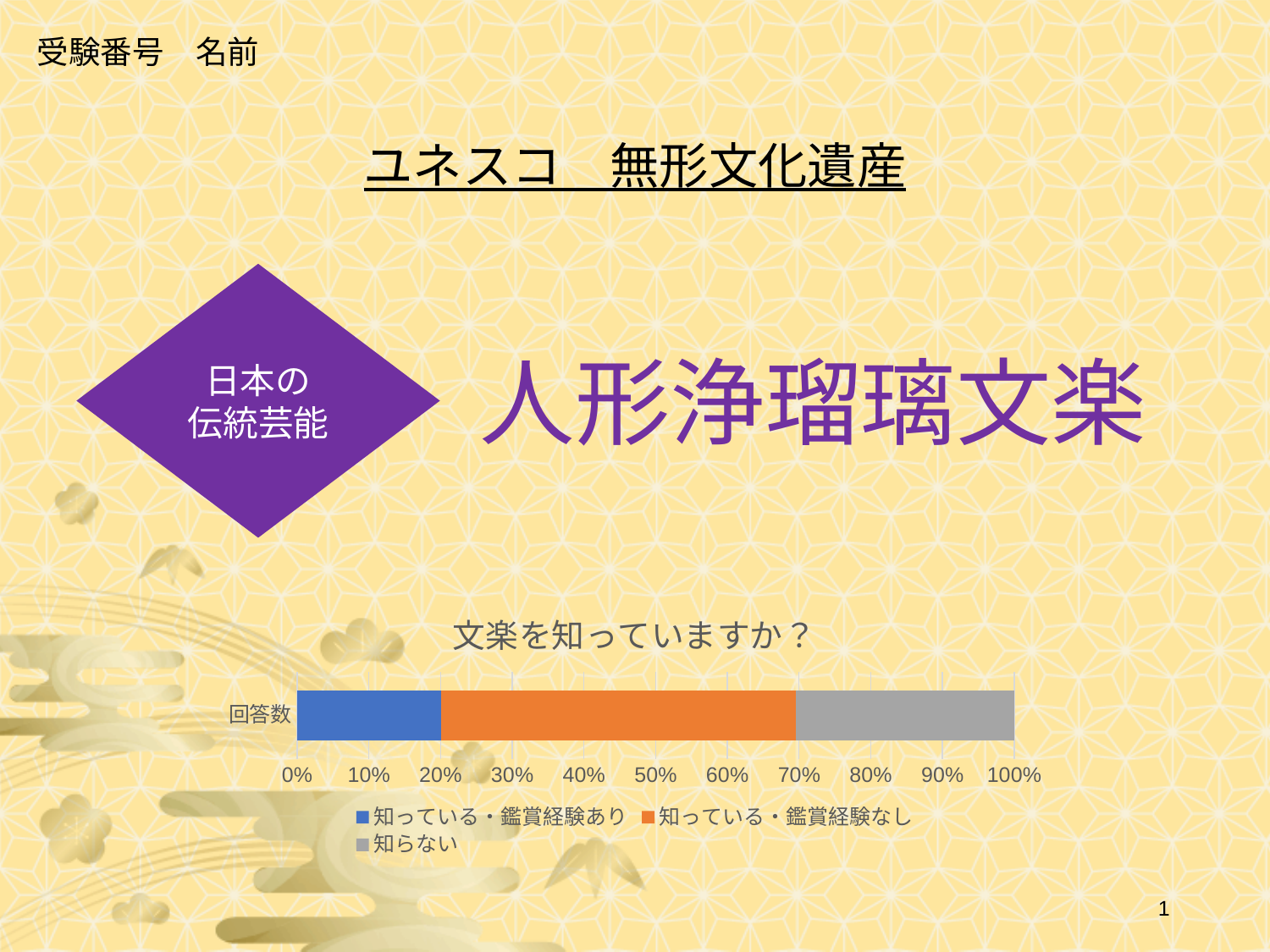

受験番号　名前
ユネスコ　無形文化遺産
日本の
伝統芸能
人形浄瑠璃文楽

### Chart: 文楽を知っていますか？

| Category | 知っている・鑑賞経験あり | 知っている・鑑賞経験なし | 知らない |
|---|---|---|---|
| 回答数 | 41.0 | 101.0 | 62.0 |
1